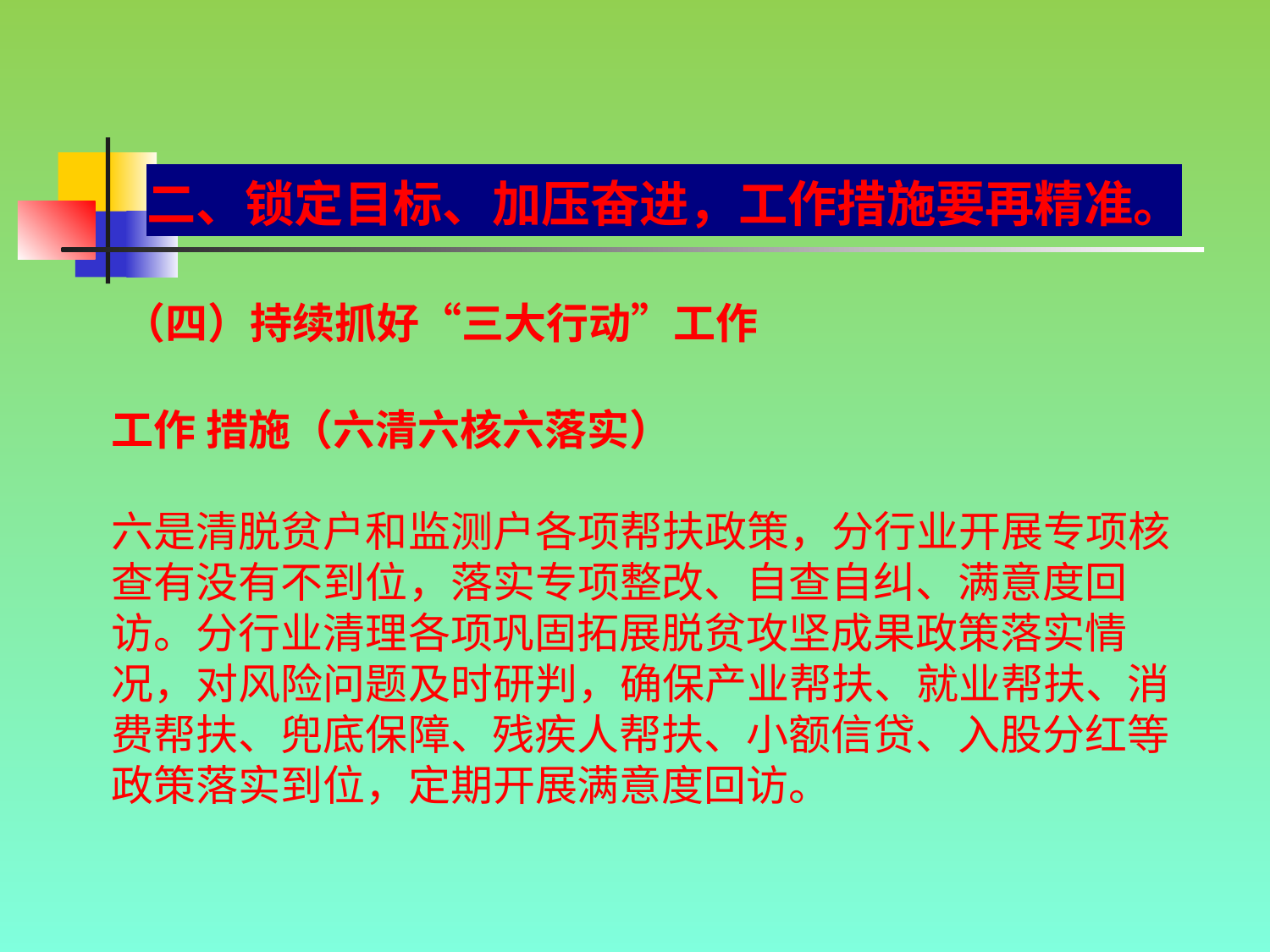

二、锁定目标、加压奋进，工作措施要再精准。
（四）持续抓好“三大行动”工作
工作 措施（六清六核六落实）

六是清脱贫户和监测户各项帮扶政策，分行业开展专项核查有没有不到位，落实专项整改、自查自纠、满意度回访。分行业清理各项巩固拓展脱贫攻坚成果政策落实情况，对风险问题及时研判，确保产业帮扶、就业帮扶、消费帮扶、兜底保障、残疾人帮扶、小额信贷、入股分红等政策落实到位，定期开展满意度回访。